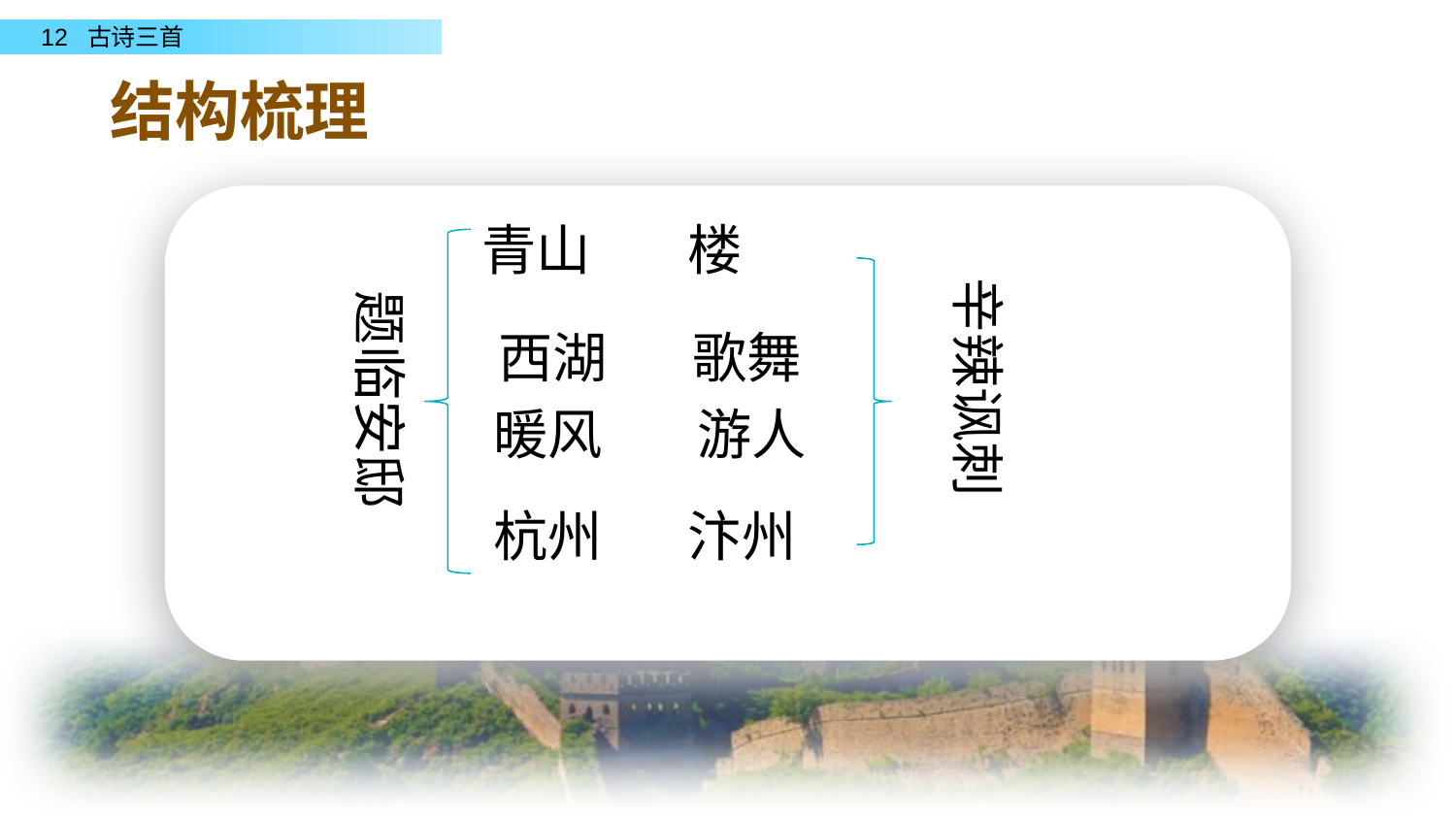

结构梳理

青山        楼

辛辣讽刺
题临安邸
西湖       歌舞
游人
暖风
杭州       汴州